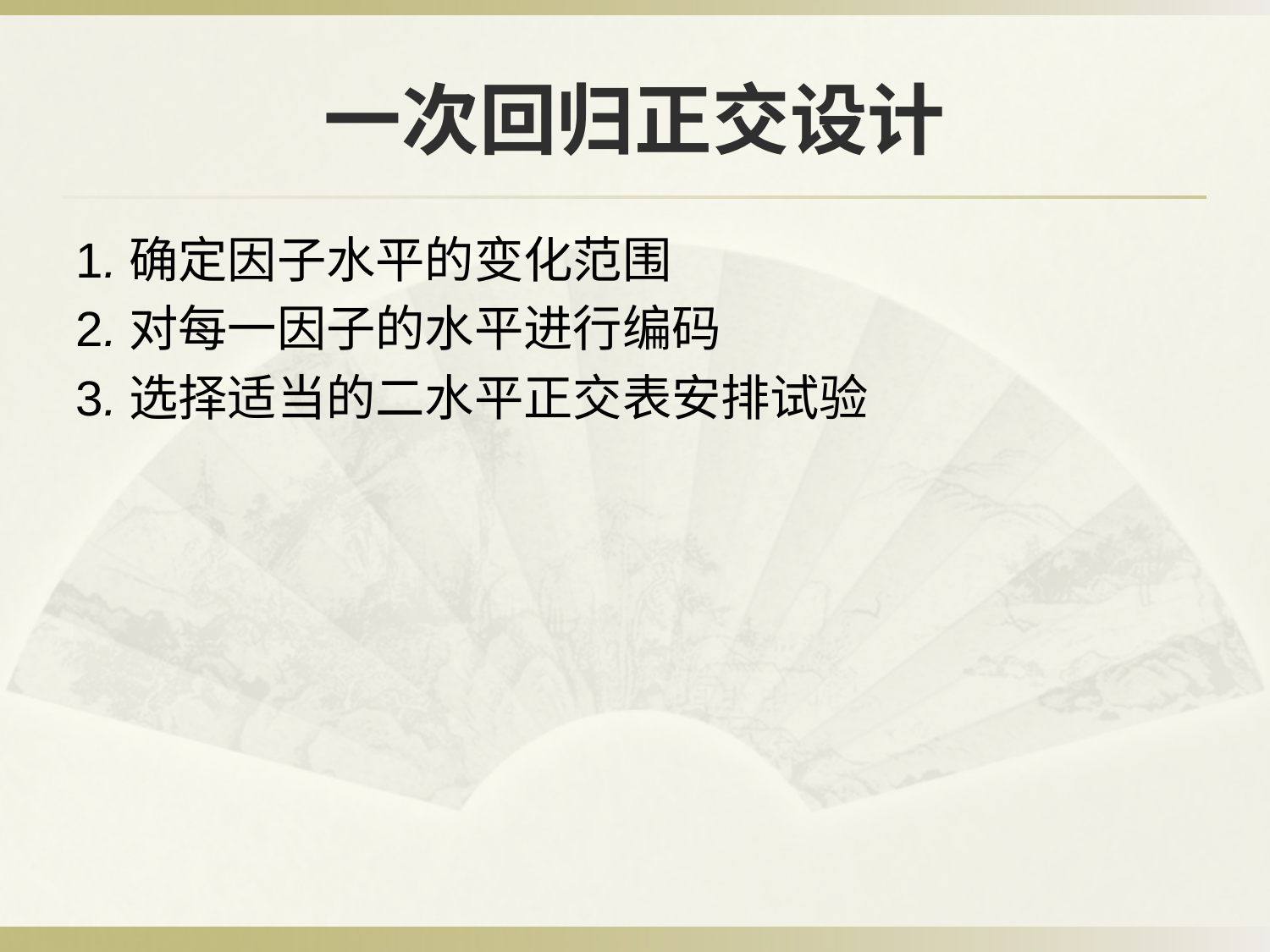

# 一次回归正交设计
1.确定因子水平的变化范围
2.对每一因子的水平进行编码
3.选择适当的二水平正交表安排试验